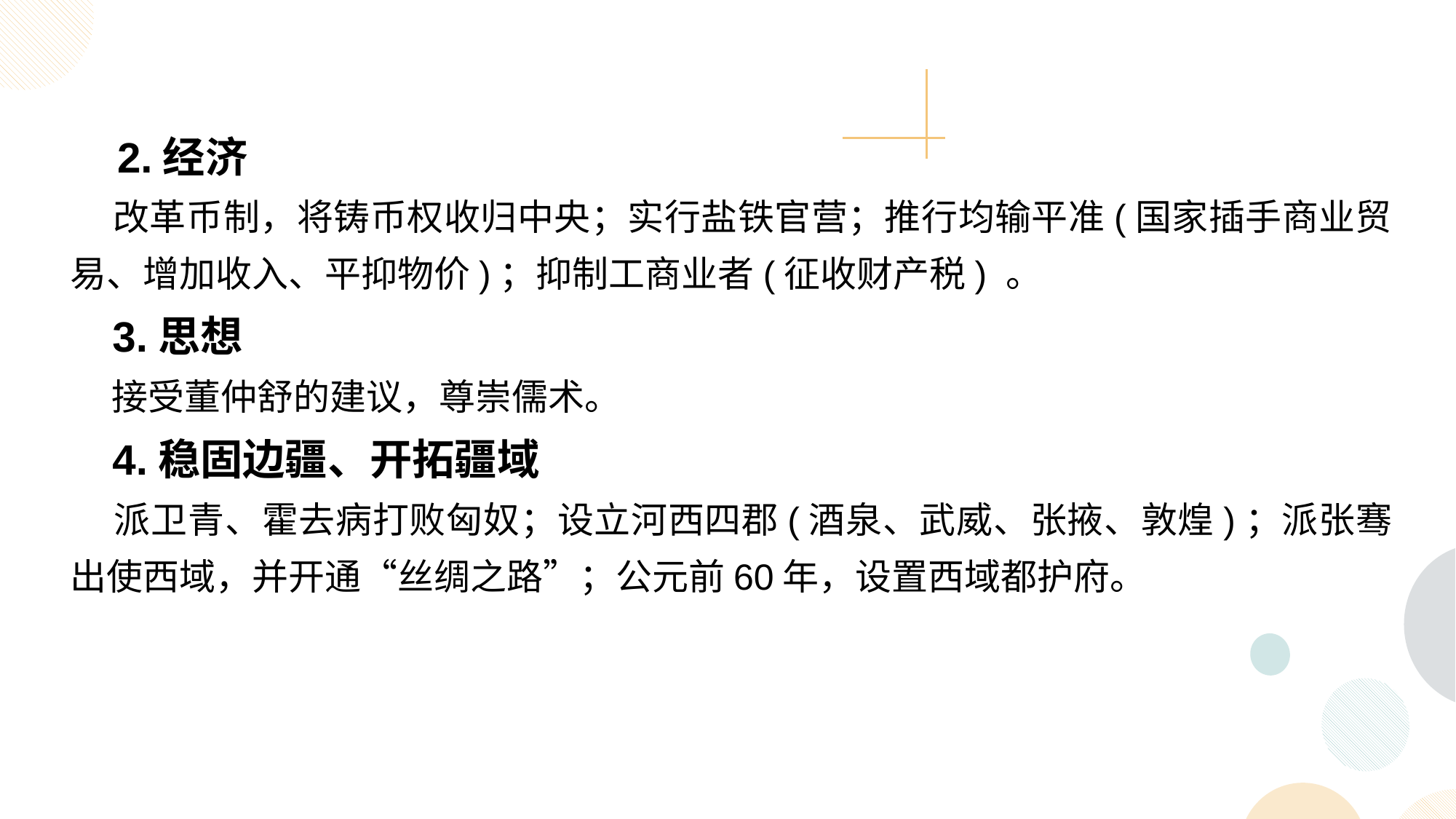

2.经济
    改革币制，将铸币权收归中央；实行盐铁官营；推行均输平准(国家插手商业贸易、增加收入、平抑物价)；抑制工商业者(征收财产税) 。
    3.思想
    接受董仲舒的建议，尊崇儒术。
    4.稳固边疆、开拓疆域
    派卫青、霍去病打败匈奴；设立河西四郡(酒泉、武威、张掖、敦煌)；派张骞出使西域，并开通“丝绸之路”；公元前60年，设置西域都护府。